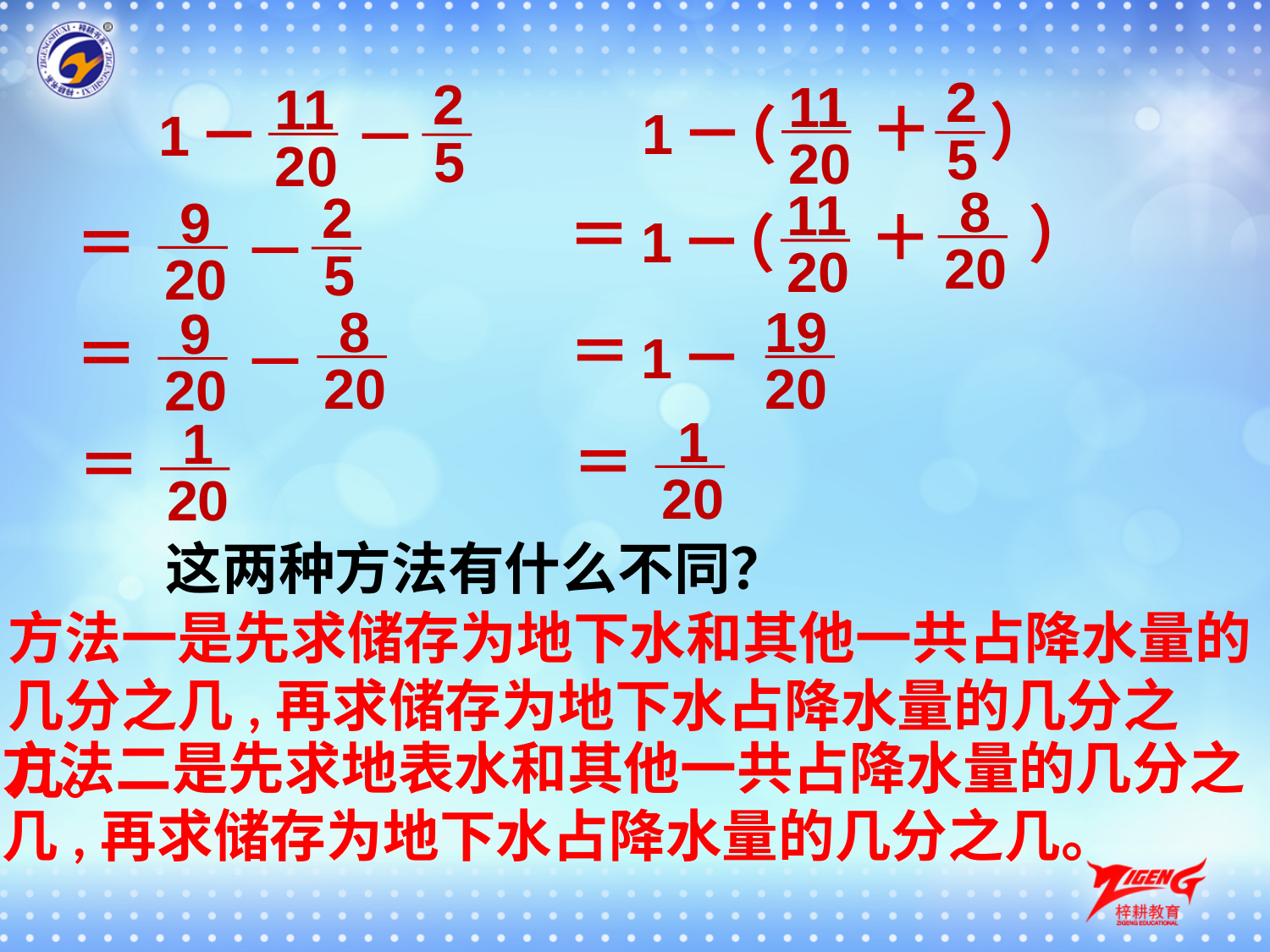

2
 5

2
 5

11
20

11
20

＋
—
）
－
（
－
1
1
8
20

11
20

2
 5

9
20

）
＝
＋
－
（
＝
—
1
19
20

8
20

9
20

＝
＝
—
－
1
1
20

1
20

＝
＝
这两种方法有什么不同？
方法一是先求储存为地下水和其他一共占降水量的几分之几,再求储存为地下水占降水量的几分之几。
方法二是先求地表水和其他一共占降水量的几分之几,再求储存为地下水占降水量的几分之几。